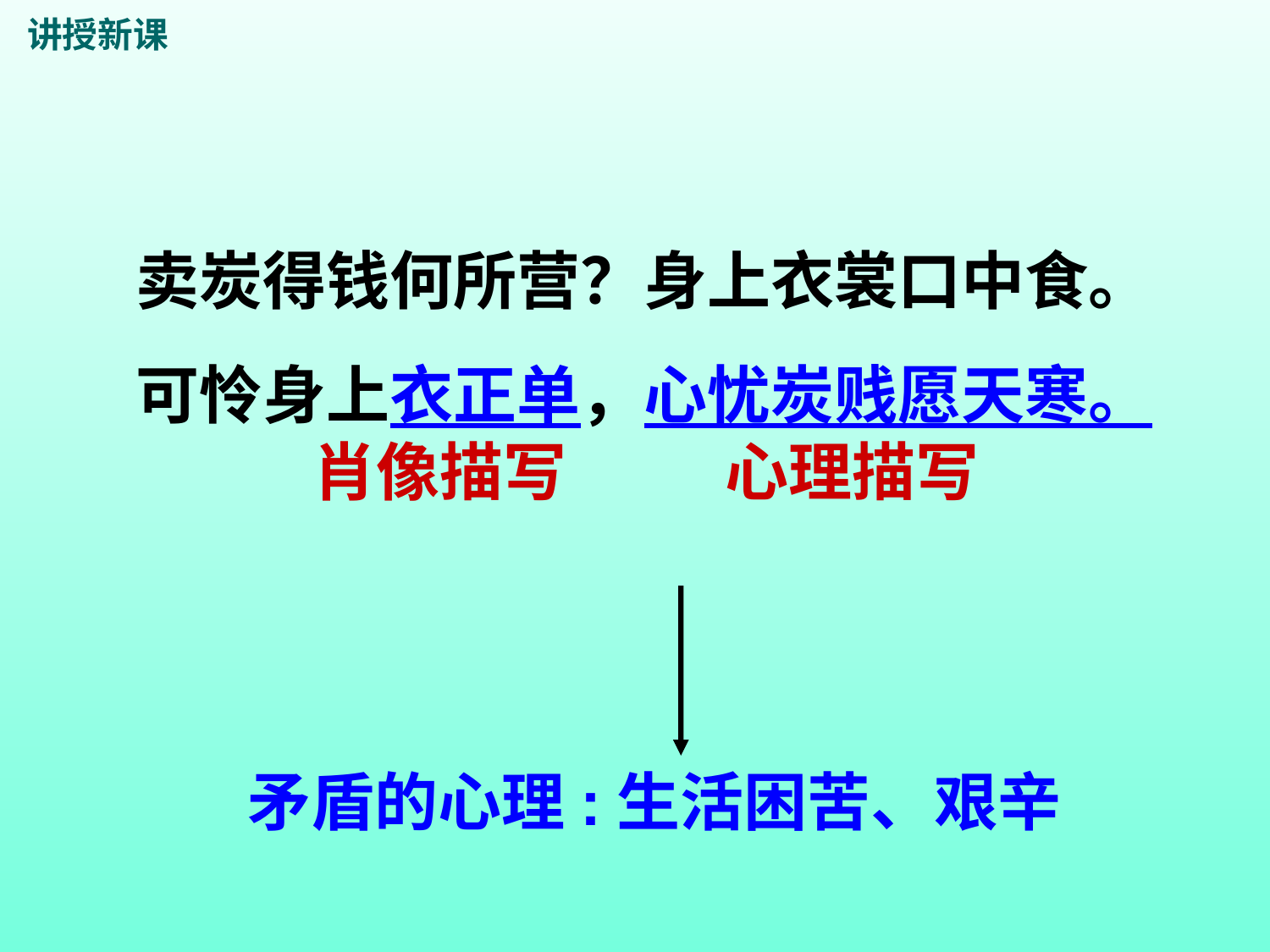

讲授新课

卖炭得钱何所营？身上衣裳口中食。   
可怜身上衣正单，心忧炭贱愿天寒。
肖像描写
心理描写

矛盾的心理:生活困苦、艰辛